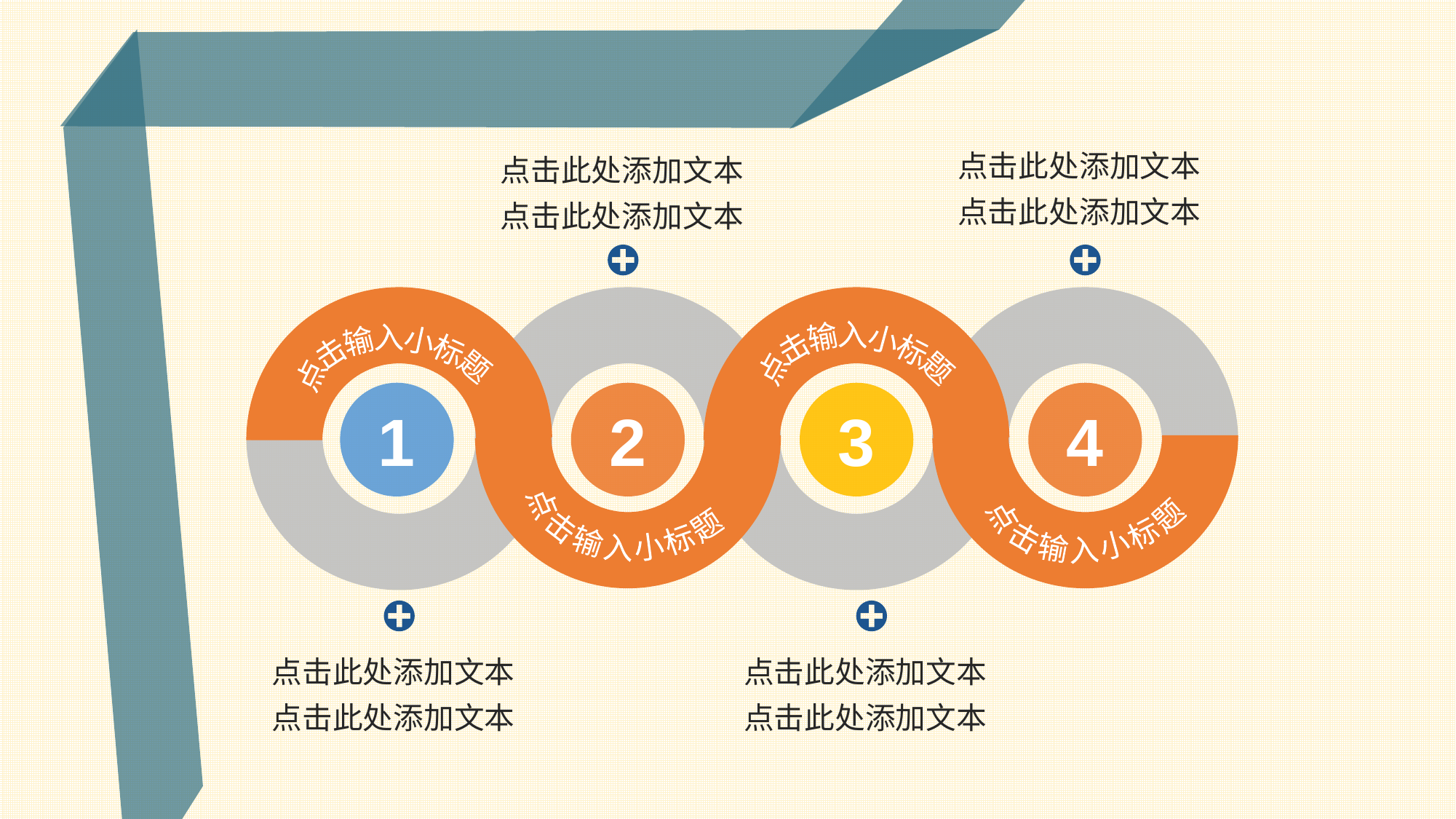

点击此处添加文本
点击此处添加文本

4
点击输入小标题
点击此处添加文本
点击此处添加文本

2
点击输入小标题

点击输入小标题
3

点击此处添加文本
点击此处添加文本
点击输入小标题
1

点击此处添加文本
点击此处添加文本